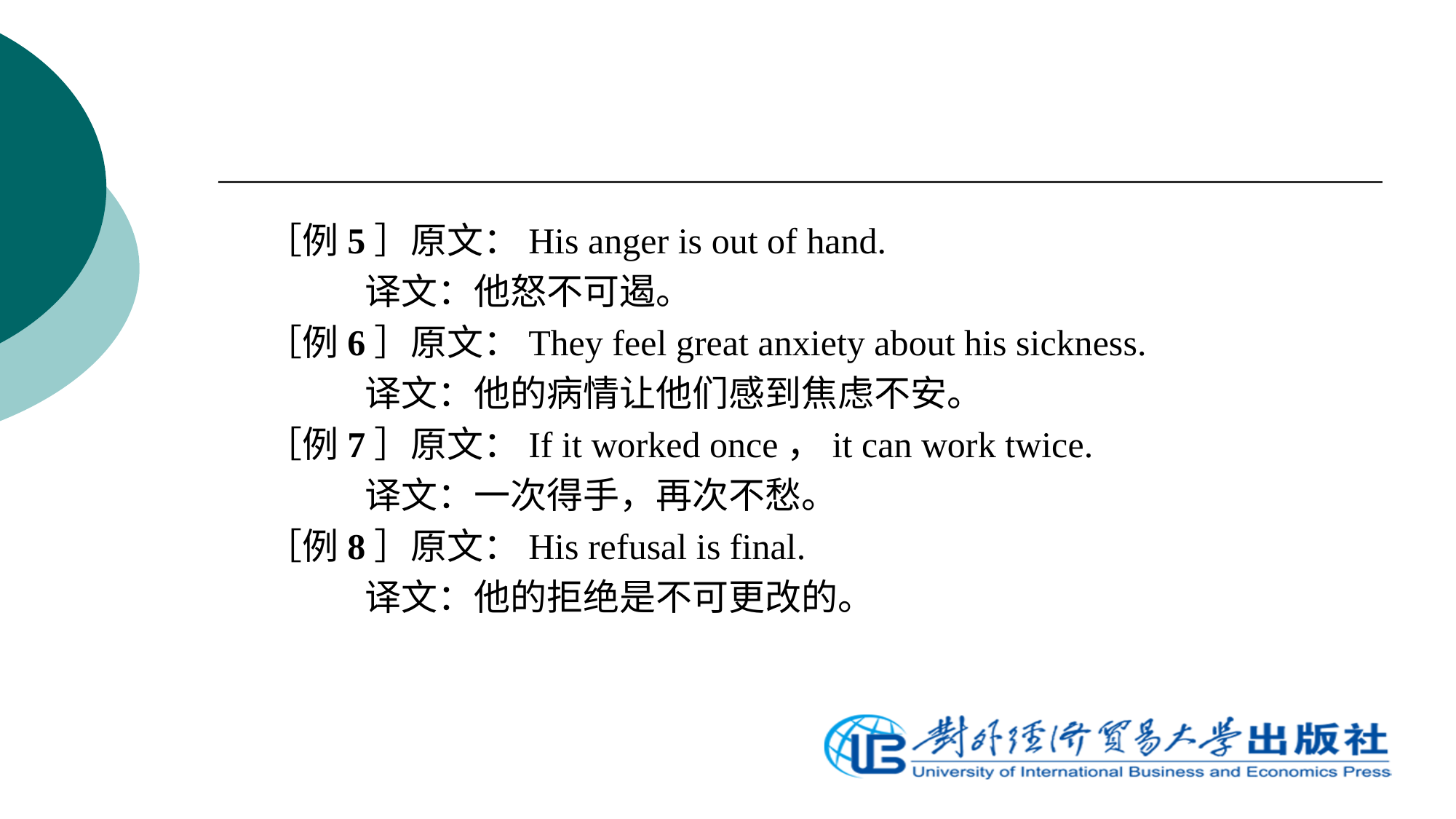

［例5］原文：His anger is out of hand.
           译文：他怒不可遏。
［例6］原文：They feel great anxiety about his sickness.
           译文：他的病情让他们感到焦虑不安。
［例7］原文：If it worked once，it can work twice.
           译文：一次得手，再次不愁。
［例8］原文：His refusal is final.
           译文：他的拒绝是不可更改的。